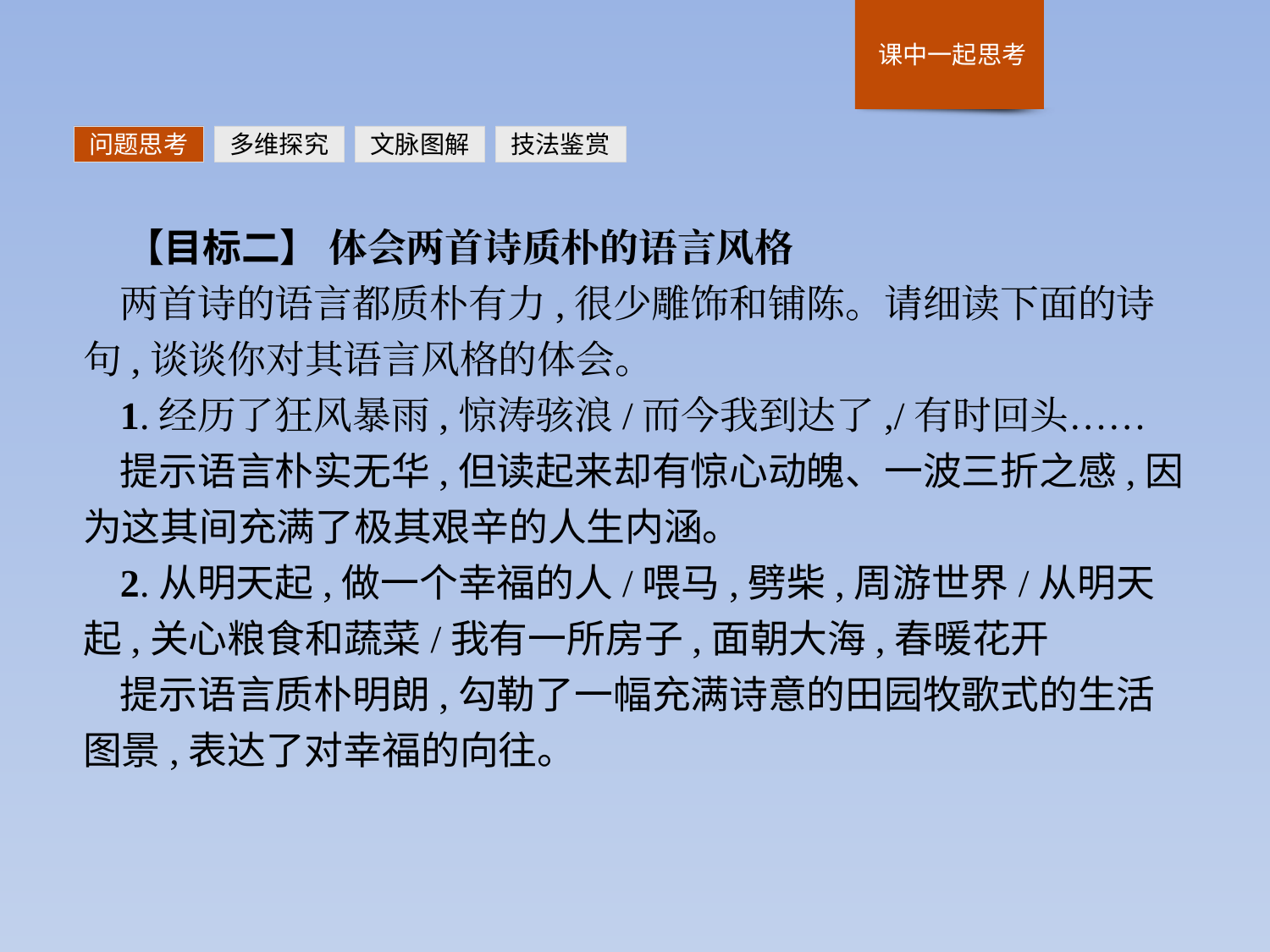

问题思考
多维探究
文脉图解
技法鉴赏
【目标二】 体会两首诗质朴的语言风格
两首诗的语言都质朴有力,很少雕饰和铺陈。请细读下面的诗句,谈谈你对其语言风格的体会。
1.经历了狂风暴雨,惊涛骇浪/而今我到达了,/有时回头……
提示语言朴实无华,但读起来却有惊心动魄、一波三折之感,因为这其间充满了极其艰辛的人生内涵。
2.从明天起,做一个幸福的人/喂马,劈柴,周游世界/从明天起,关心粮食和蔬菜/我有一所房子,面朝大海,春暖花开
提示语言质朴明朗,勾勒了一幅充满诗意的田园牧歌式的生活图景,表达了对幸福的向往。